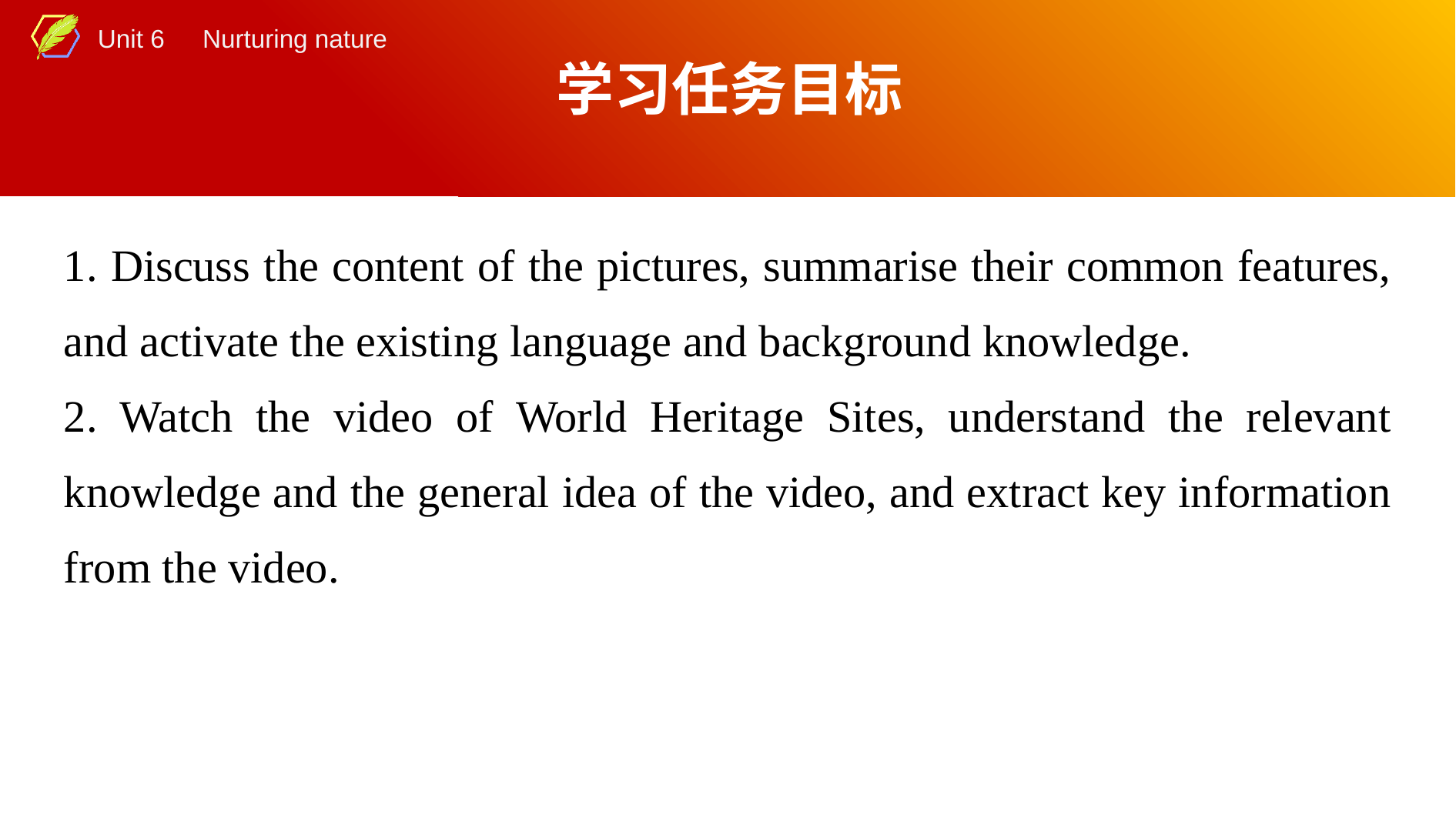

学习任务目标
1. Discuss the content of the pictures, summarise their common features, and activate the existing language and background knowledge.
2. Watch the video of World Heritage Sites, understand the relevant knowledge and the general idea of the video, and extract key information from the video.